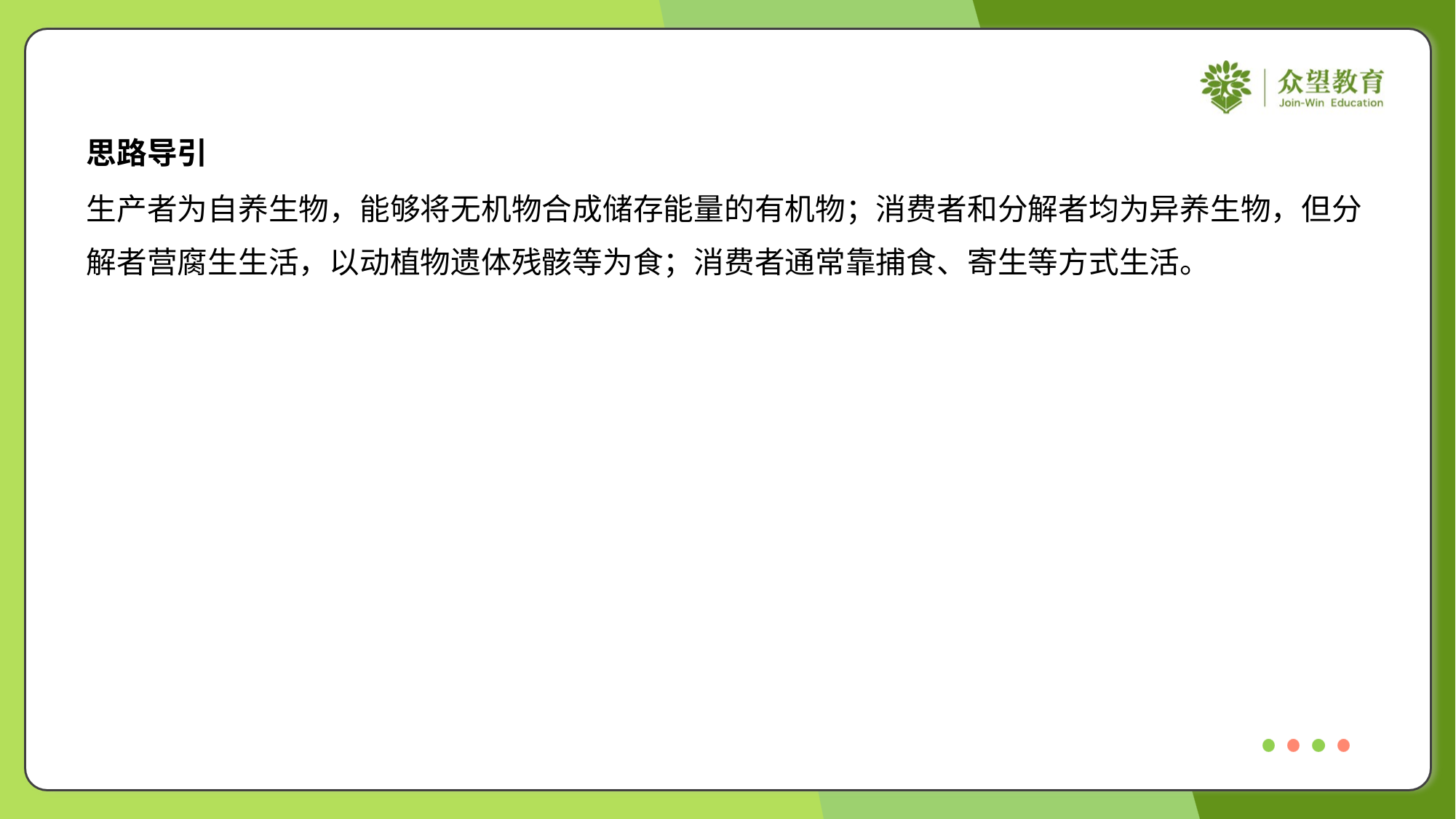

思路导引
生产者为自养生物，能够将无机物合成储存能量的有机物；消费者和分解者均为异养生物，但分
解者营腐生生活，以动植物遗体残骸等为食；消费者通常靠捕食、寄生等方式生活。